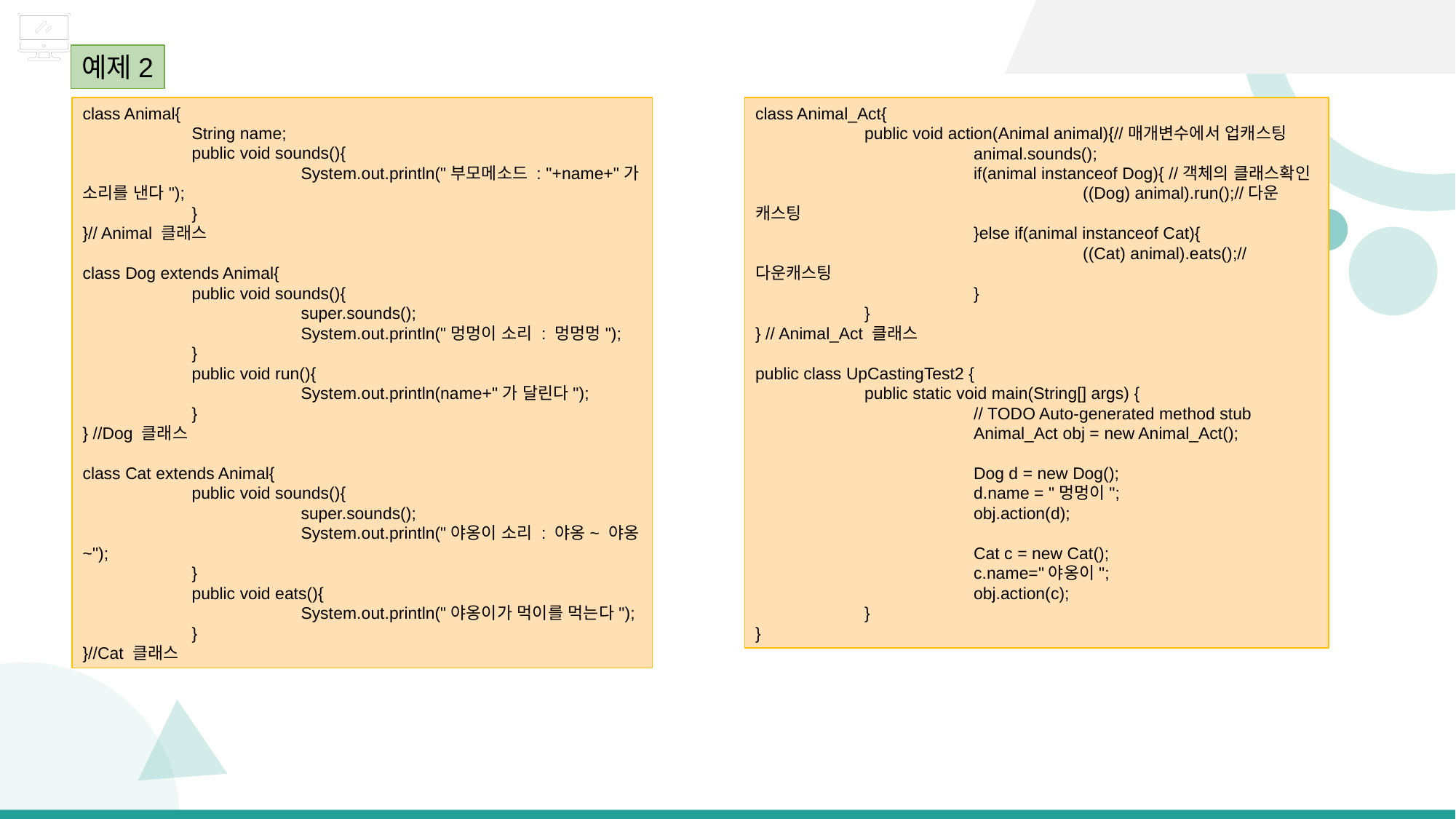

예제2
class Animal{
	String name;
	public void sounds(){
		System.out.println("부모메소드 : "+name+"가 소리를 낸다");
	}
}// Animal 클래스

class Dog extends Animal{
	public void sounds(){
		super.sounds();
		System.out.println("멍멍이 소리 : 멍멍멍");
	}
	public void run(){
		System.out.println(name+"가 달린다");
	}
} //Dog 클래스

class Cat extends Animal{
	public void sounds(){
		super.sounds();
		System.out.println("야옹이 소리 : 야옹~ 야옹~");
	}
	public void eats(){
		System.out.println("야옹이가 먹이를 먹는다");
	}
}//Cat 클래스
class Animal_Act{
	public void action(Animal animal){//매개변수에서 업캐스팅
		animal.sounds();
		if(animal instanceof Dog){ //객체의 클래스확인
			((Dog) animal).run();//다운 캐스팅
		}else if(animal instanceof Cat){
			((Cat) animal).eats();//다운캐스팅
		}
	}
} // Animal_Act 클래스

public class UpCastingTest2 {
	public static void main(String[] args) {
		// TODO Auto-generated method stub
		Animal_Act obj = new Animal_Act();

		Dog d = new Dog();
		d.name = "멍멍이";
		obj.action(d);

		Cat c = new Cat();
		c.name="야옹이";
		obj.action(c);
	}
}